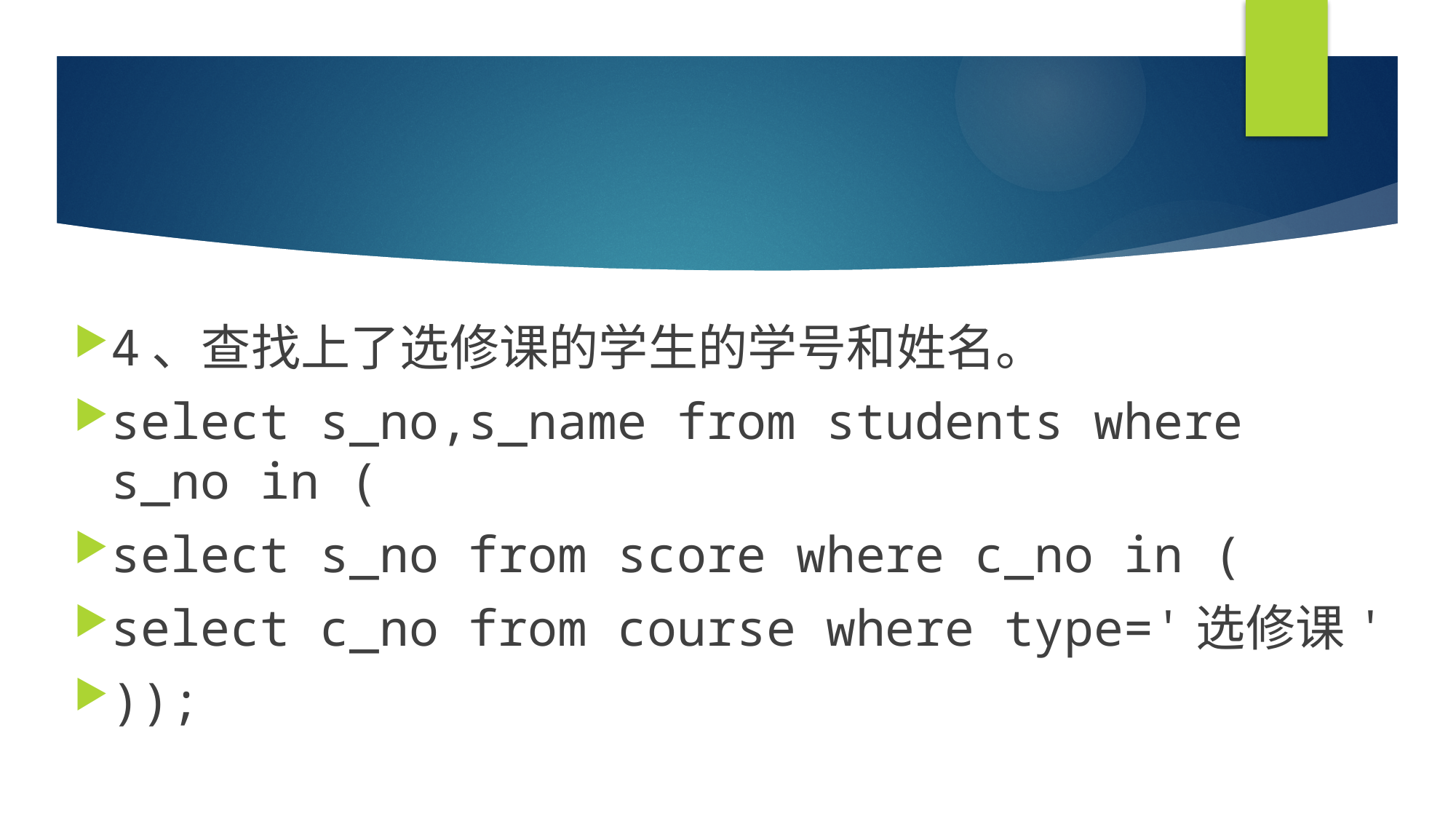

#
4、查找上了选修课的学生的学号和姓名。
select s_no,s_name from students where s_no in (
select s_no from score where c_no in (
select c_no from course where type='选修课'
));